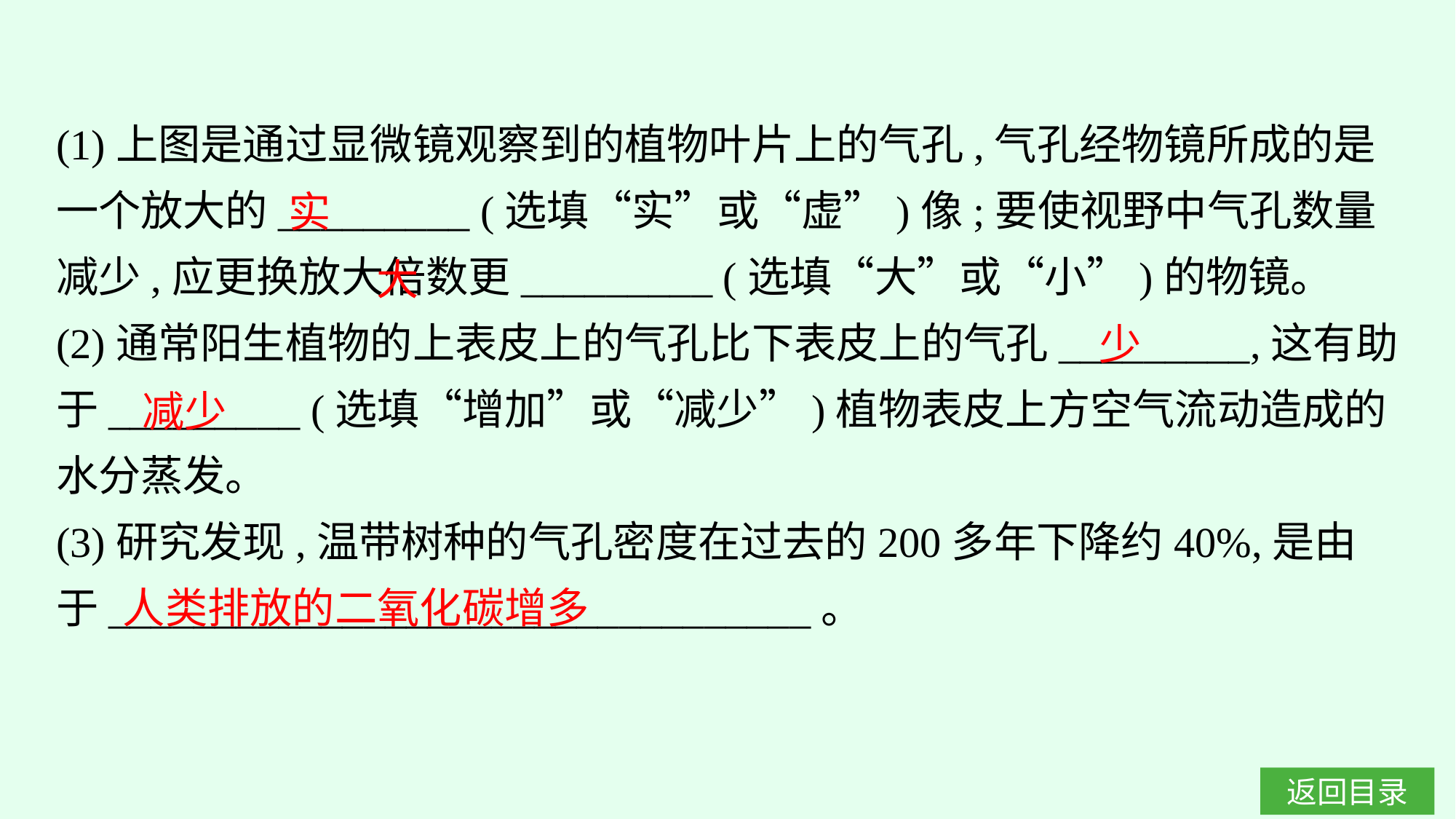

(1)上图是通过显微镜观察到的植物叶片上的气孔,气孔经物镜所成的是一个放大的_________ (选填“实”或“虚”)像;要使视野中气孔数量减少,应更换放大倍数更_________ (选填“大”或“小”)的物镜。
(2)通常阳生植物的上表皮上的气孔比下表皮上的气孔_________,这有助于_________ (选填“增加”或“减少”)植物表皮上方空气流动造成的水分蒸发。
(3)研究发现,温带树种的气孔密度在过去的200多年下降约40%,是由于_________________________________。
实
大
少
减少
人类排放的二氧化碳增多